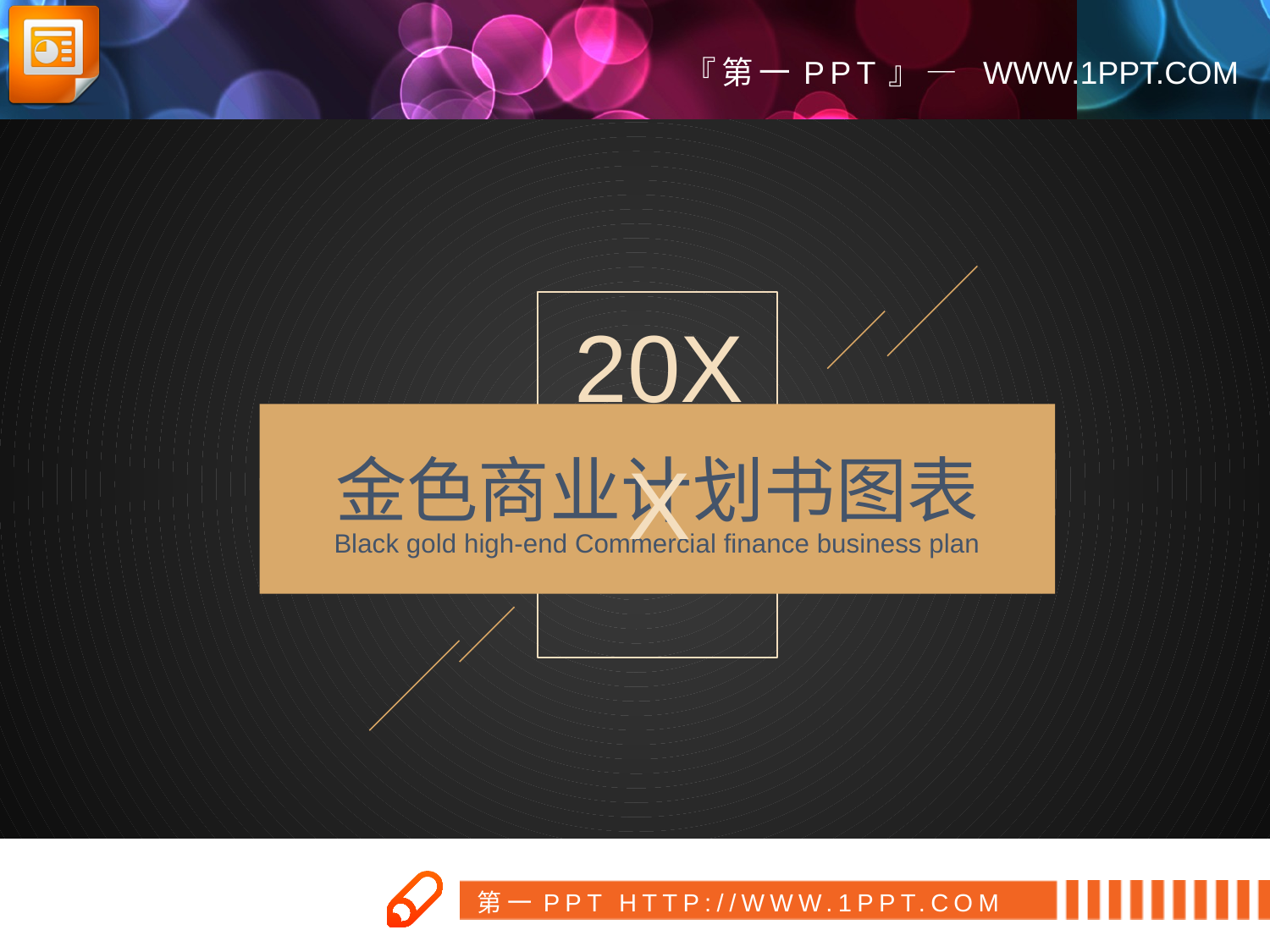

20XX

金色商业计划书图表
Black gold high-end Commercial finance business plan